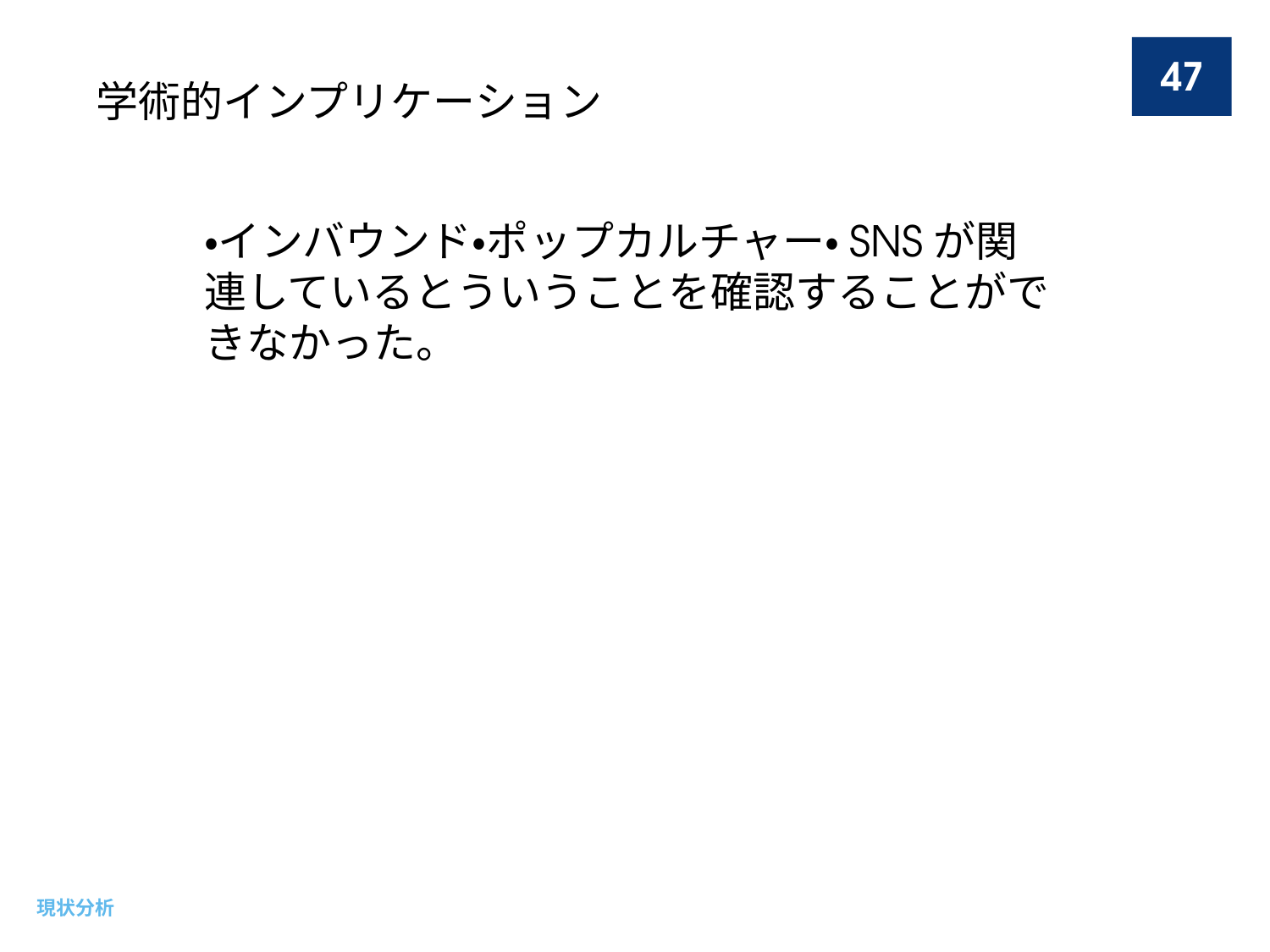

47
学術的インプリケーション
・インバウンド・ポップカルチャー・SNSが関連しているとういうことを確認することができなかった。

現状分析